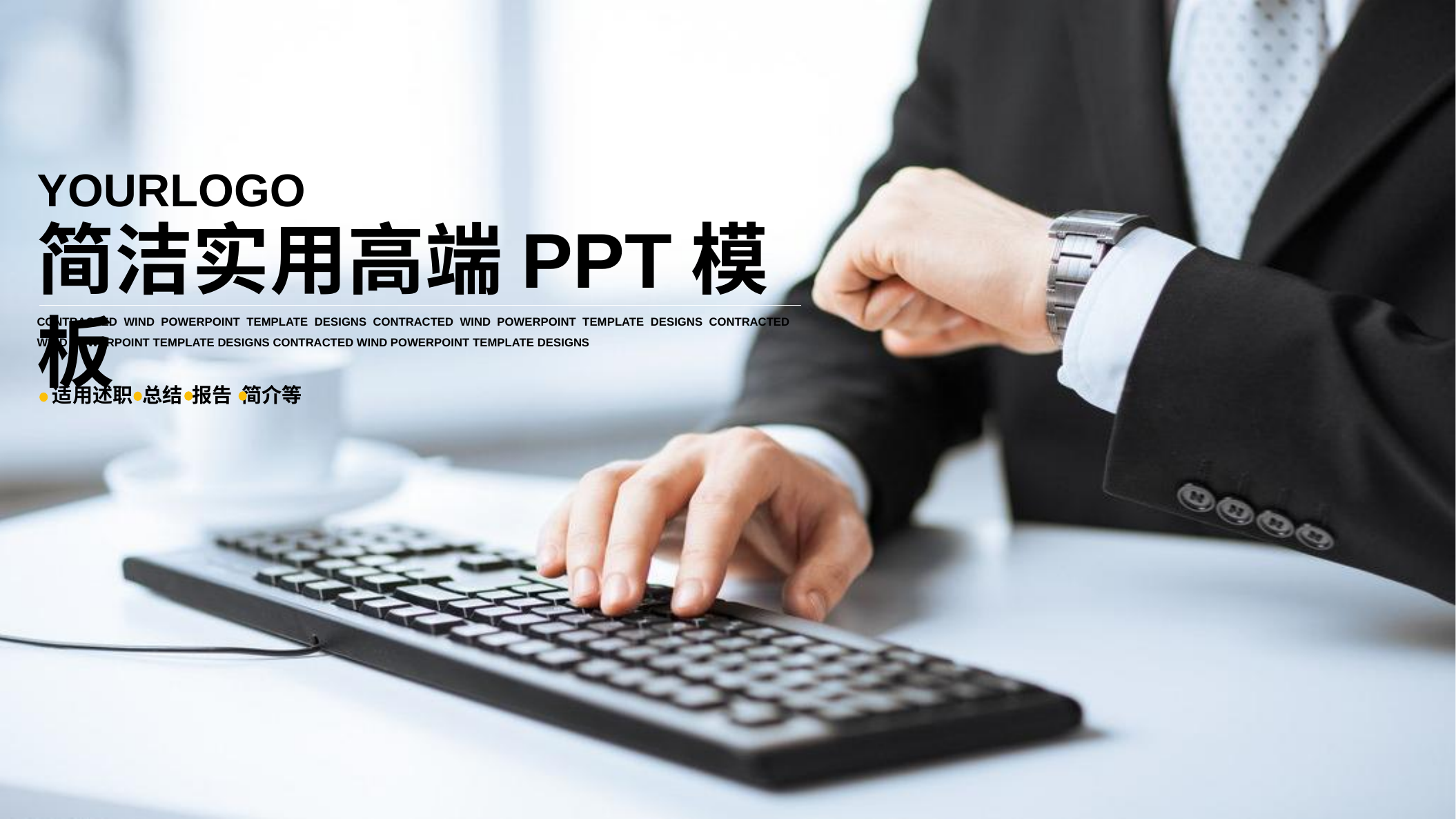

YOURLOGO
简洁实用高端PPT模板
CONTRACTED WIND POWERPOINT TEMPLATE DESIGNS CONTRACTED WIND POWERPOINT TEMPLATE DESIGNS CONTRACTED WIND POWERPOINT TEMPLATE DESIGNS CONTRACTED WIND POWERPOINT TEMPLATE DESIGNS
适用述职  总结  报告  简介等